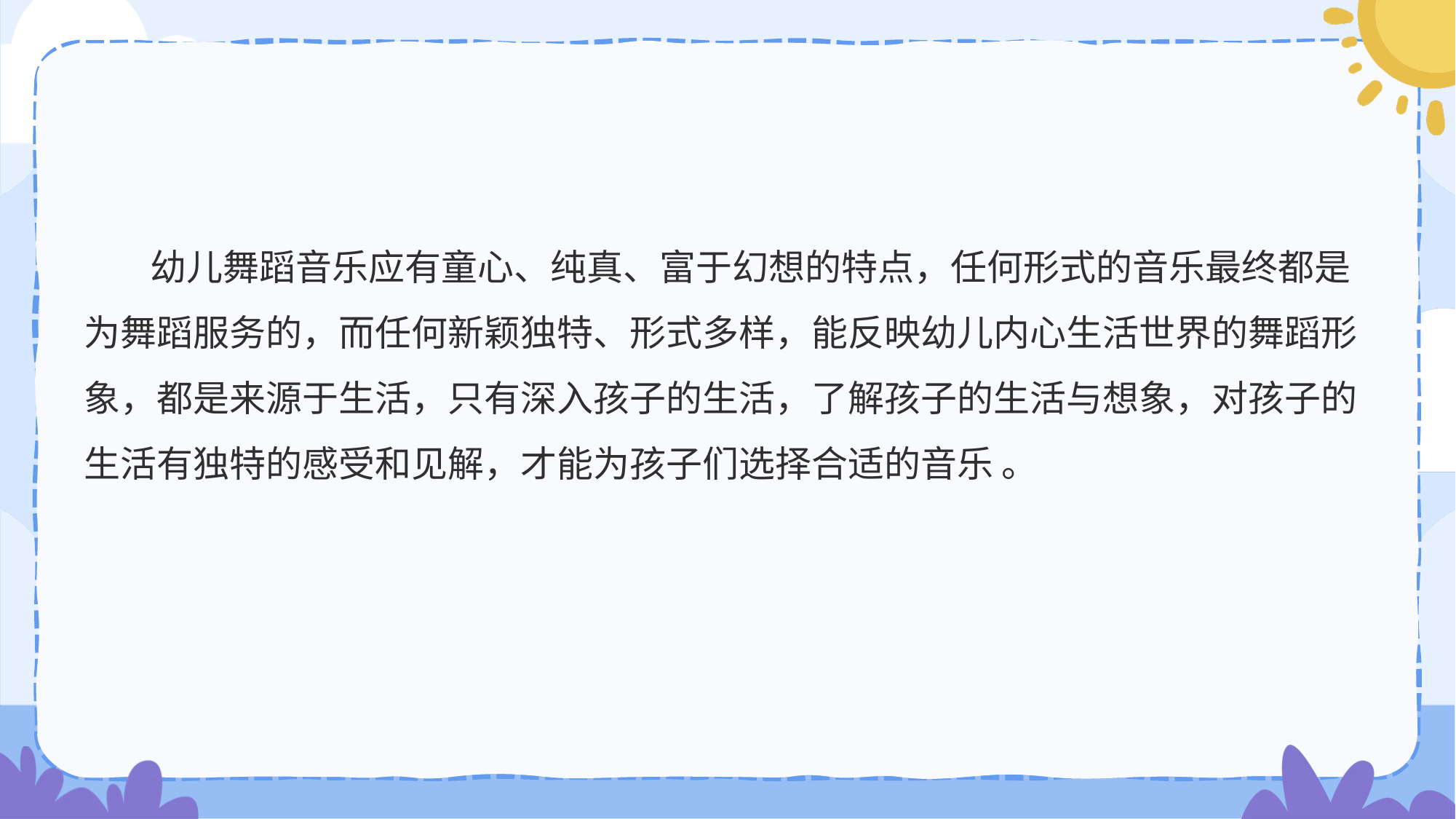

幼儿舞蹈音乐应有童心、纯真、富于幻想的特点，任何形式的音乐最终都是为舞蹈服务的，而任何新颖独特、形式多样，能反映幼儿内心生活世界的舞蹈形象，都是来源于生活，只有深入孩子的生活，了解孩子的生活与想象，对孩子的生活有独特的感受和见解，才能为孩子们选择合适的音乐 。